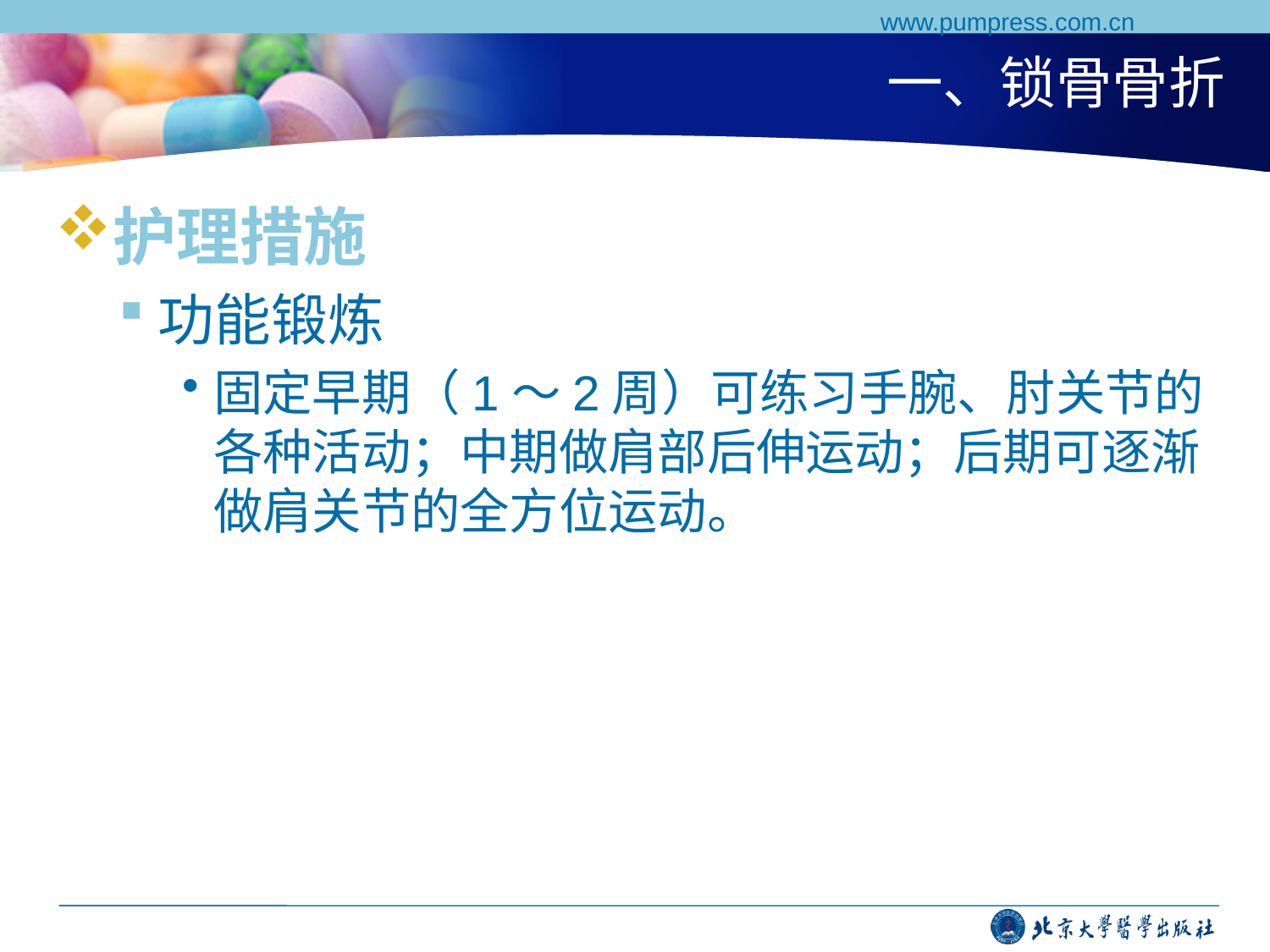

www.pumpress.com.cn
# 一、锁骨骨折
护理措施
功能锻炼
固定早期（1～2周）可练习手腕、肘关节的各种活动；中期做肩部后伸运动；后期可逐渐做肩关节的全方位运动。